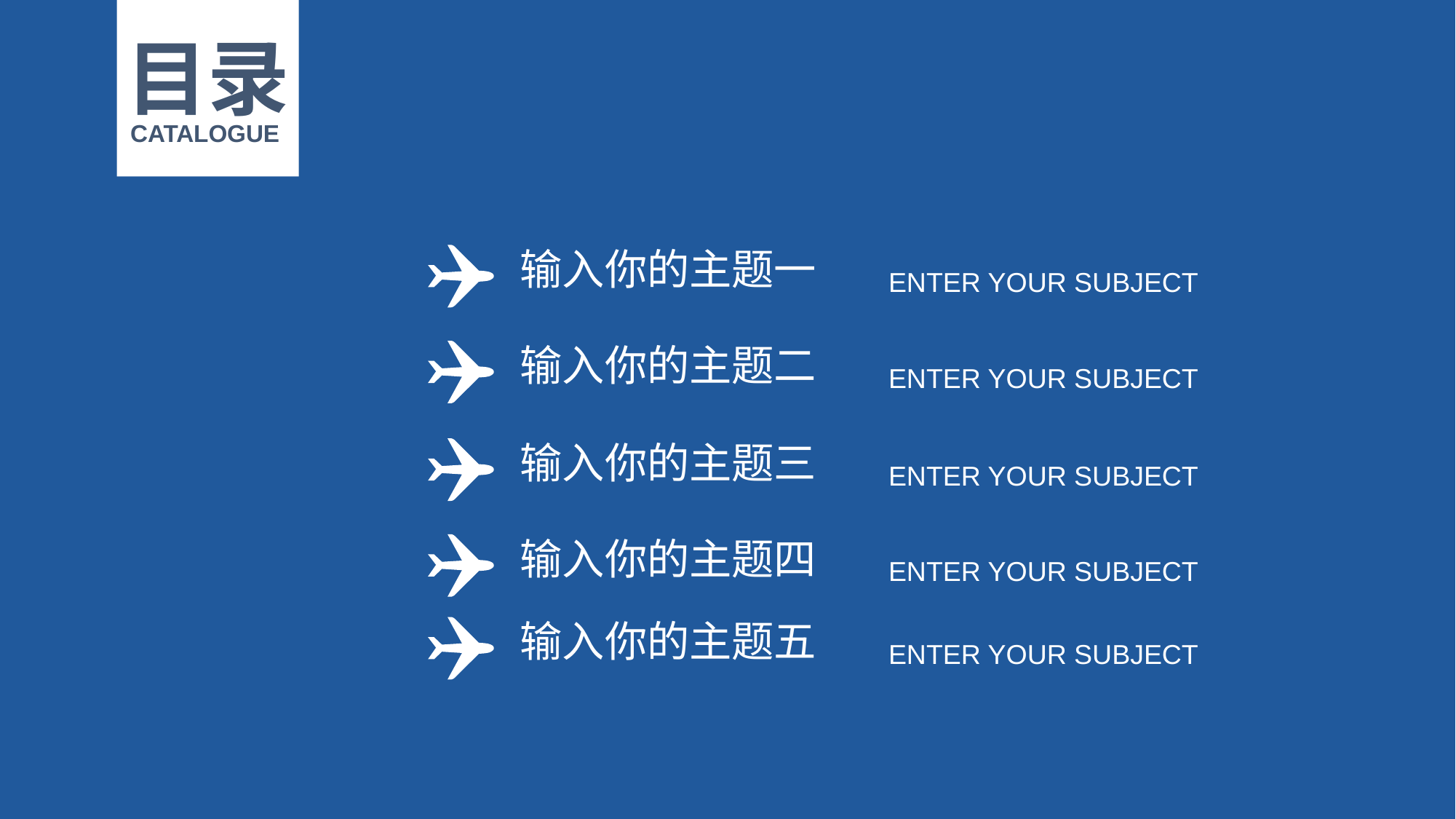

目录
CATALOGUE
输入你的主题一
ENTER YOUR SUBJECT

输入你的主题二
ENTER YOUR SUBJECT

输入你的主题三
ENTER YOUR SUBJECT

输入你的主题四
ENTER YOUR SUBJECT

输入你的主题五
ENTER YOUR SUBJECT